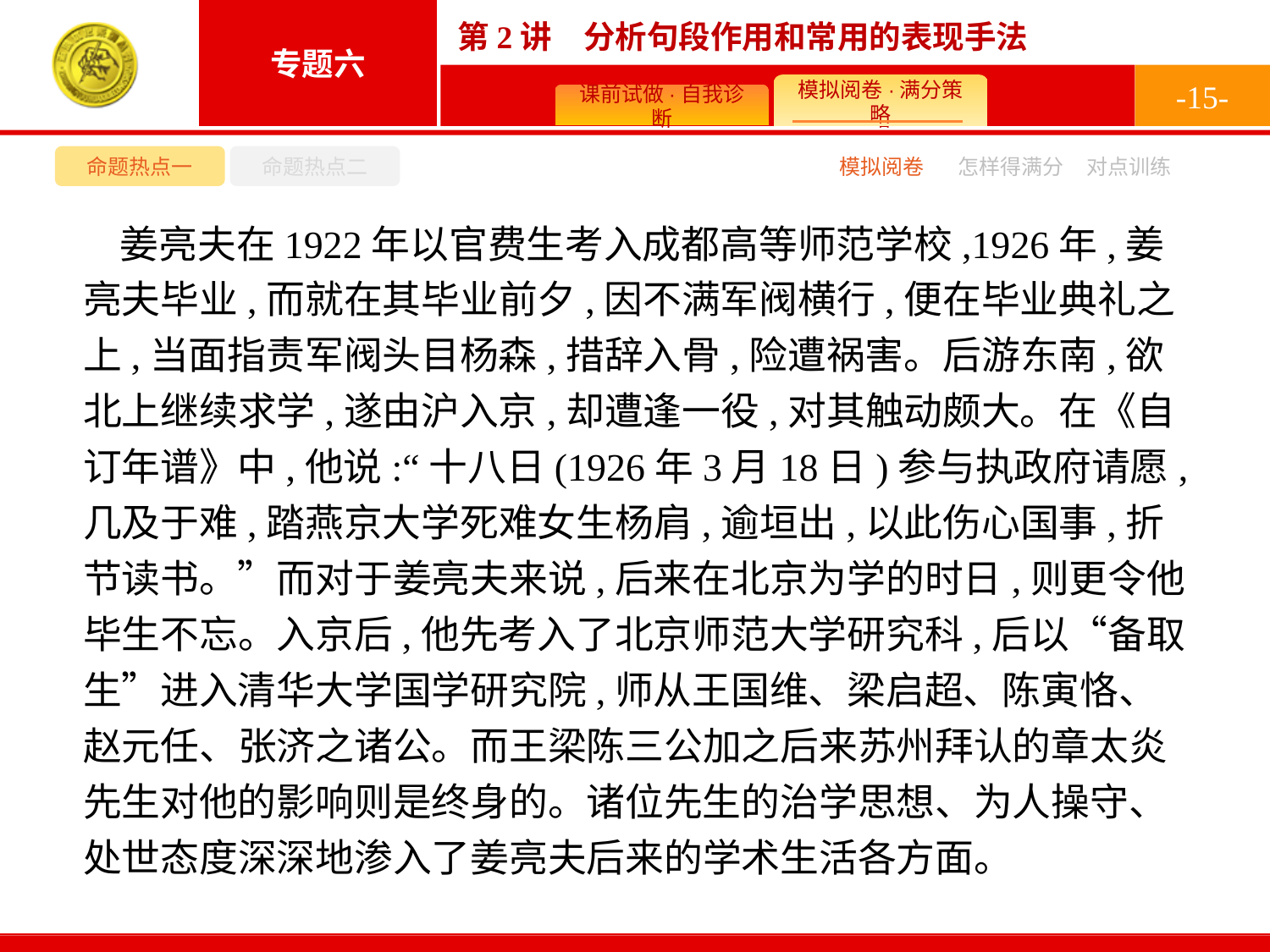

-15-
命题热点一
命题热点二
模拟阅卷
怎样得满分
对点训练
姜亮夫在1922年以官费生考入成都高等师范学校,1926年,姜亮夫毕业,而就在其毕业前夕,因不满军阀横行,便在毕业典礼之上,当面指责军阀头目杨森,措辞入骨,险遭祸害。后游东南,欲北上继续求学,遂由沪入京,却遭逢一役,对其触动颇大。在《自订年谱》中,他说:“十八日(1926年3月18日)参与执政府请愿,几及于难,踏燕京大学死难女生杨肩,逾垣出,以此伤心国事,折节读书。”而对于姜亮夫来说,后来在北京为学的时日,则更令他毕生不忘。入京后,他先考入了北京师范大学研究科,后以“备取生”进入清华大学国学研究院,师从王国维、梁启超、陈寅恪、赵元任、张济之诸公。而王梁陈三公加之后来苏州拜认的章太炎先生对他的影响则是终身的。诸位先生的治学思想、为人操守、处世态度深深地渗入了姜亮夫后来的学术生活各方面。